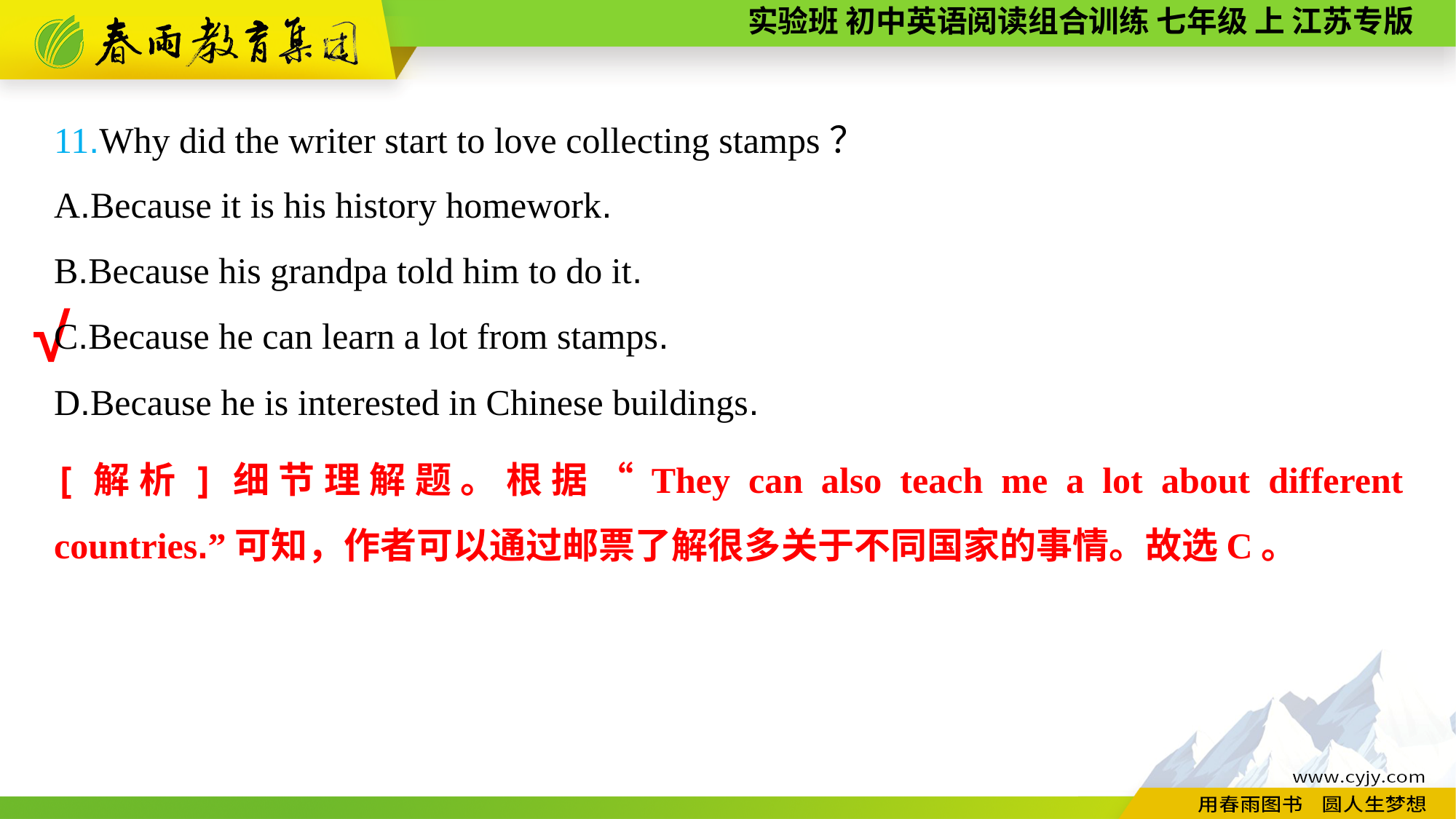

11.Why did the writer start to love collecting stamps？
A.Because it is his history homework.
B.Because his grandpa told him to do it.
C.Because he can learn a lot from stamps.
D.Because he is interested in Chinese buildings.
√
[解析]细节理解题。根据“They can also teach me a lot about different countries.”可知，作者可以通过邮票了解很多关于不同国家的事情。故选C。